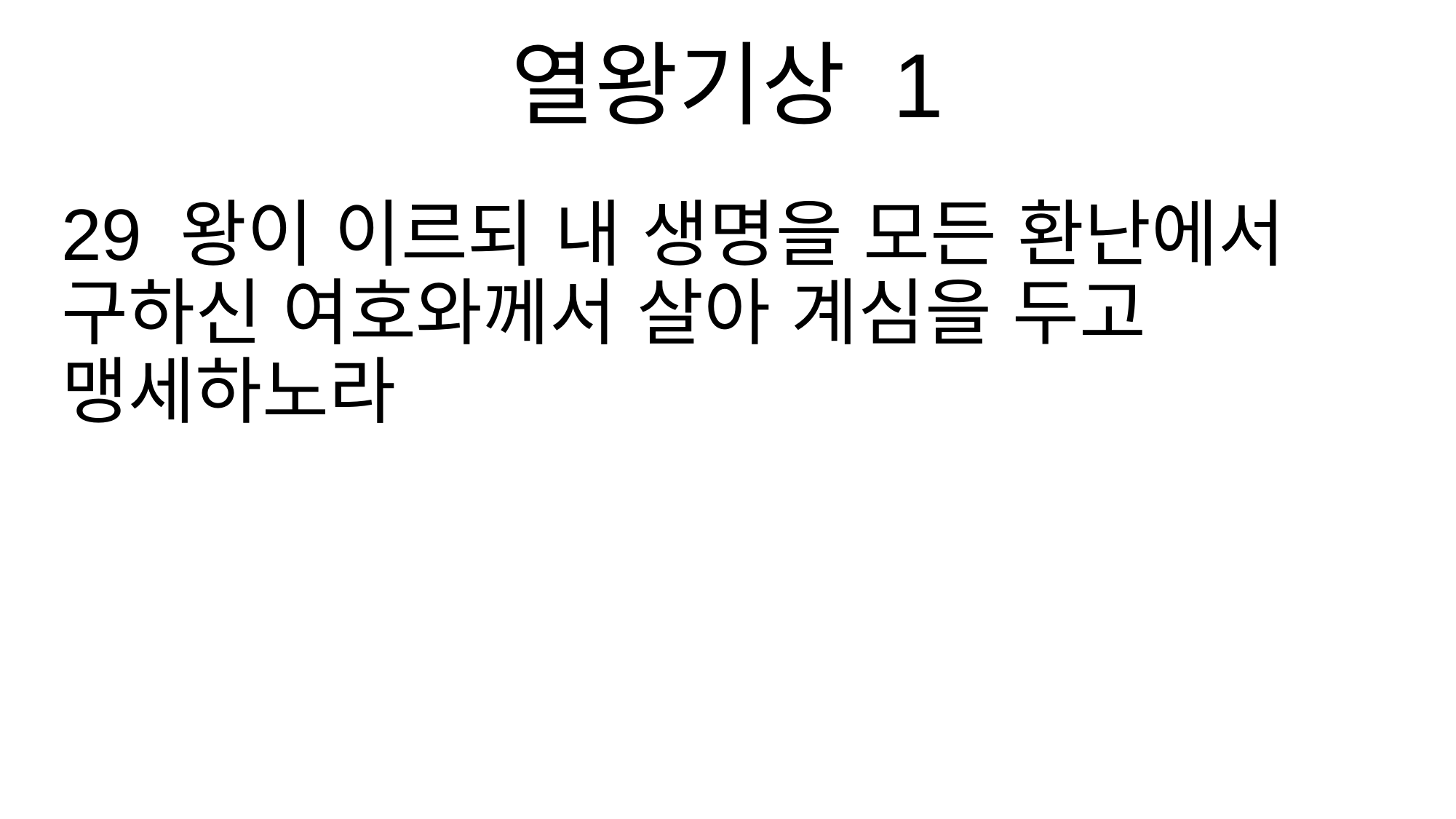

열왕기상 1
29 왕이 이르되 내 생명을 모든 환난에서 구하신 여호와께서 살아 계심을 두고 맹세하노라